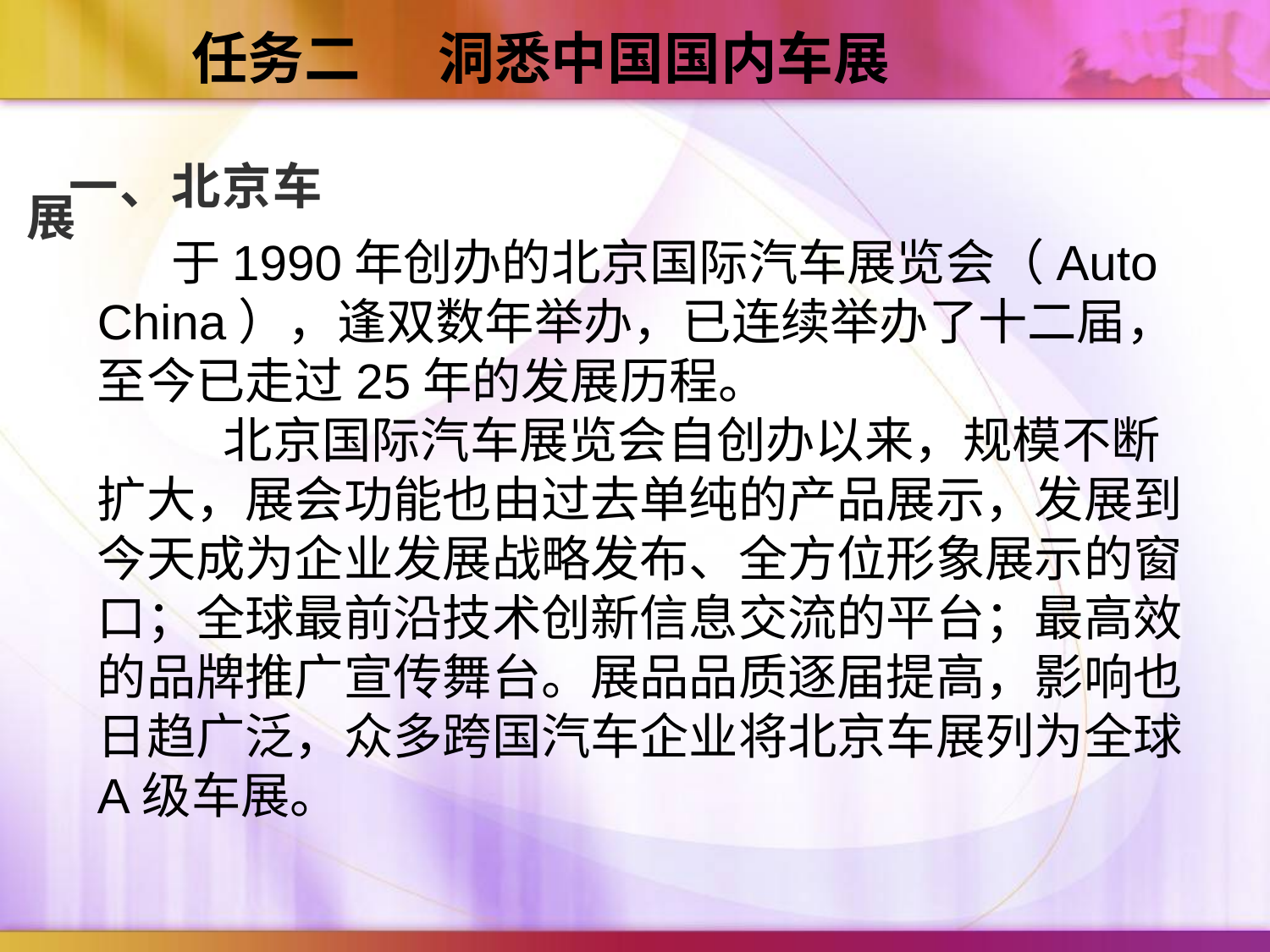

任务二      洞悉中国国内车展
一、北京车展
    于1990年创办的北京国际汽车展览会（Auto China），逢双数年举办，已连续举办了十二届，至今已走过25年的发展历程。
       北京国际汽车展览会自创办以来，规模不断扩大，展会功能也由过去单纯的产品展示，发展到今天成为企业发展战略发布、全方位形象展示的窗口；全球最前沿技术创新信息交流的平台；最高效的品牌推广宣传舞台。展品品质逐届提高，影响也日趋广泛，众多跨国汽车企业将北京车展列为全球A级车展。